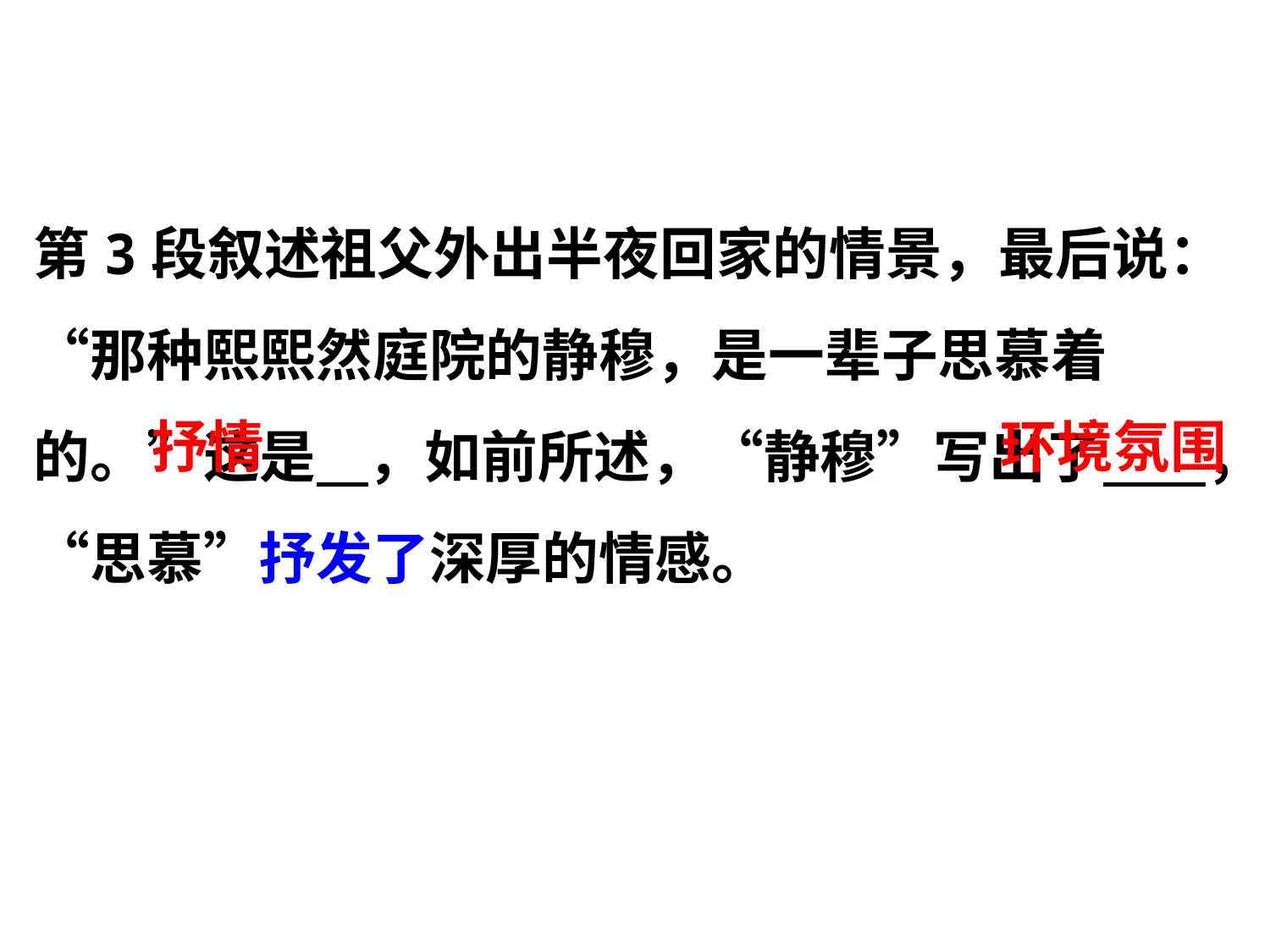

第3段叙述祖父外出半夜回家的情景，最后说： “那种熙熙然庭院的静穆，是一辈子思慕着的。”这是    ，如前所述，“静穆”写出了        ，“思慕”抒发了深厚的情感。
抒情
环境氛围